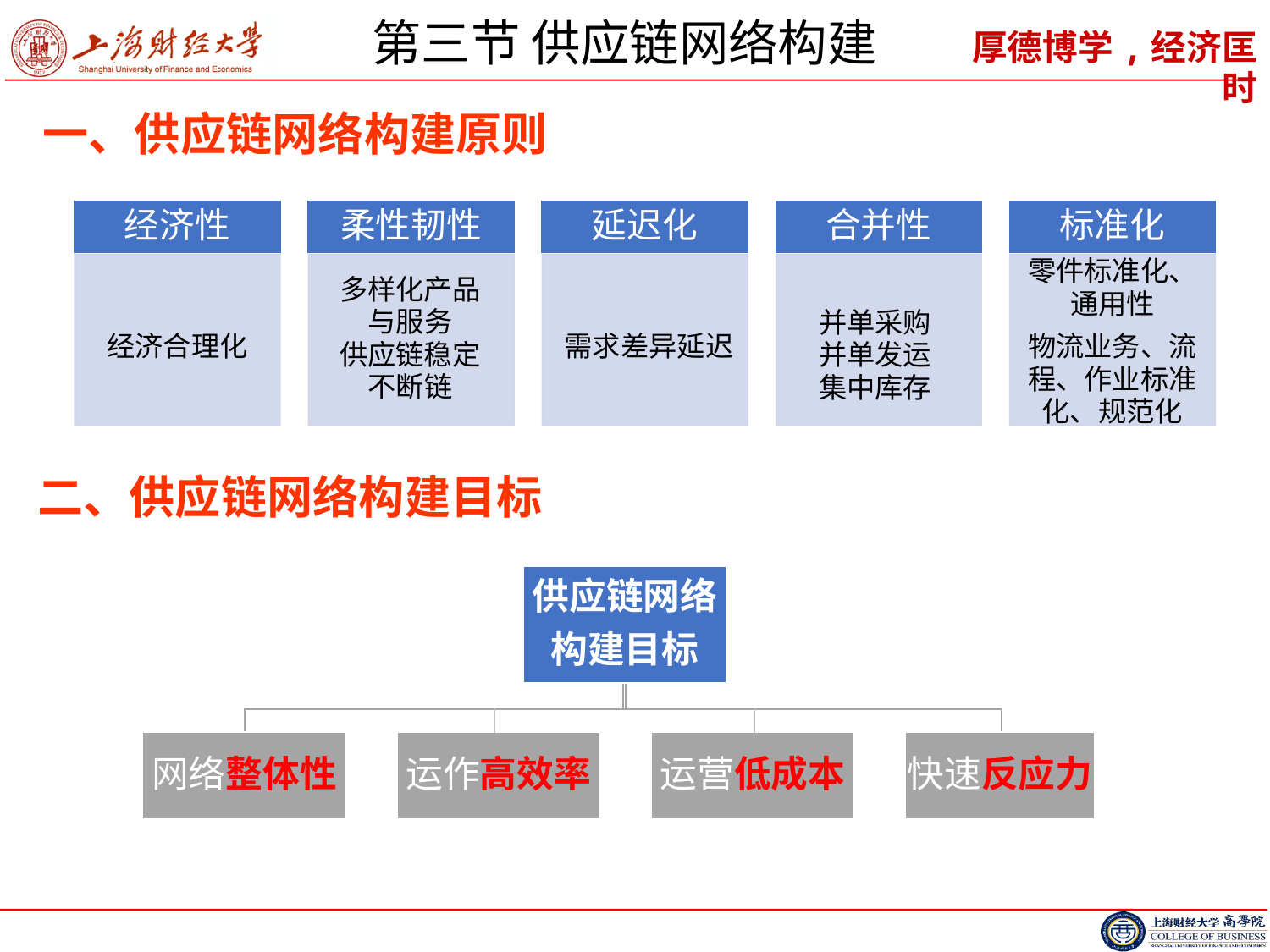

# 第三节 供应链网络构建
一、供应链网络构建原则
经济性
柔性韧性
延迟化
合并性
标准化
零件标准化、通用性
物流业务、流程、作业标准化、规范化

多样化产品与服务
供应链稳定不断链
并单采购
并单发运
集中库存
经济合理化
需求差异延迟
二、供应链网络构建目标
供应链网络
构建目标

网络整体性
运作高效率
运营低成本
快速反应力